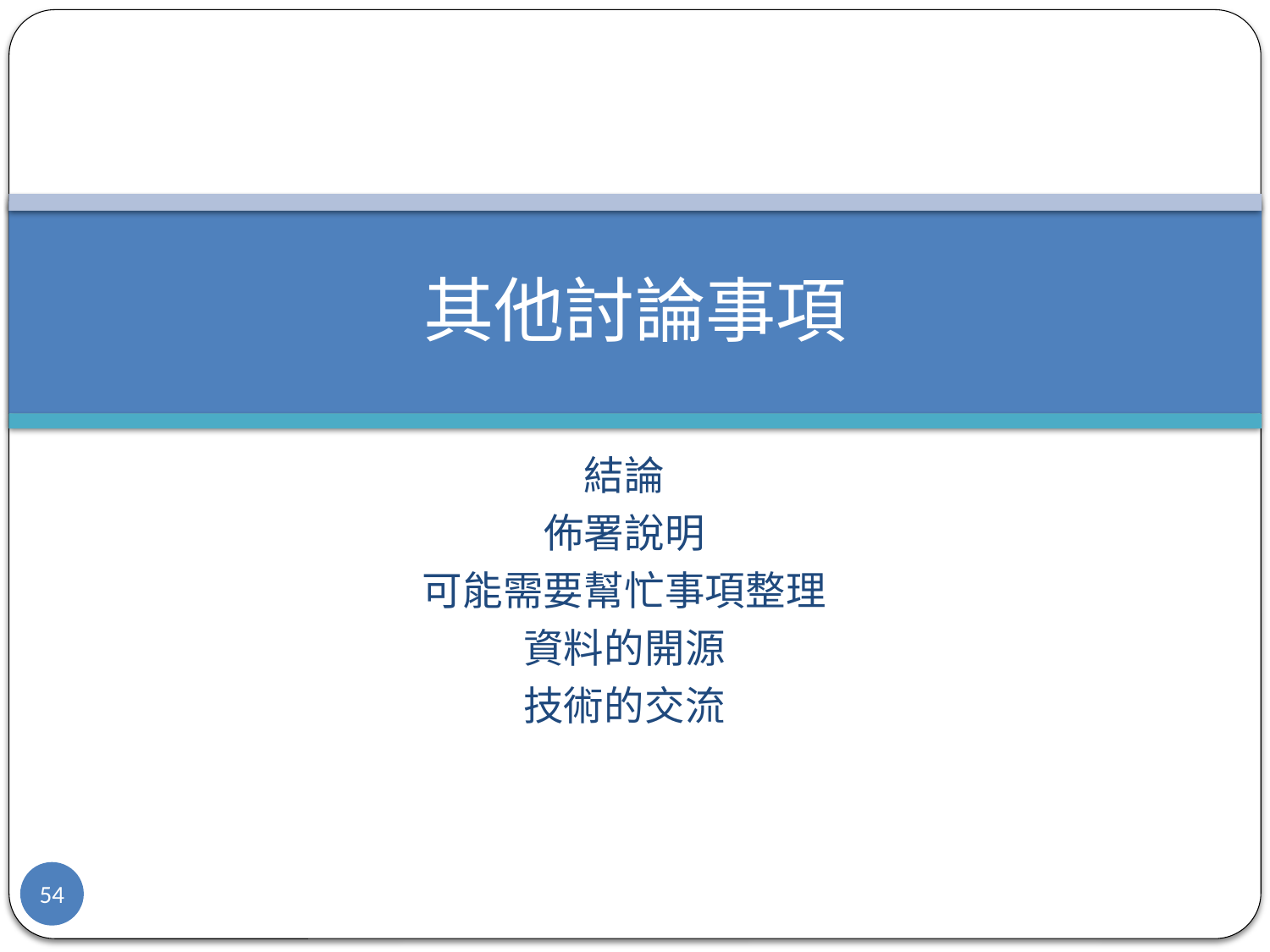

# 其他討論事項
結論
佈署說明
可能需要幫忙事項整理
資料的開源
技術的交流
54